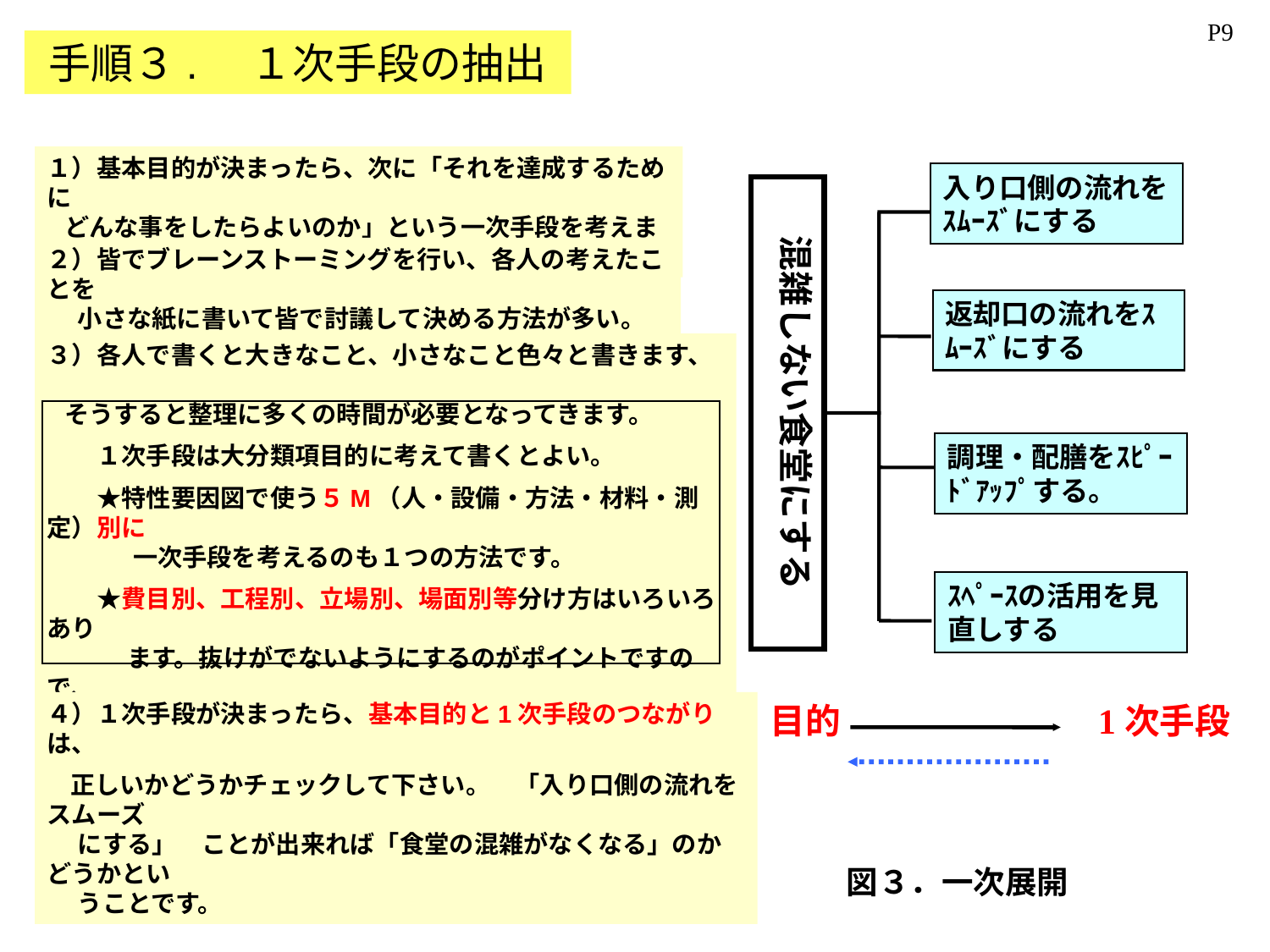

P9
手順３.　１次手段の抽出
１）基本目的が決まったら、次に「それを達成するために
   どんな事をしたらよいのか」という一次手段を考えます。
入り口側の流れをｽﾑｰｽﾞにする
混雑しない食堂にする

返却口の流れをｽﾑｰｽﾞにする

調理・配膳をｽﾋﾟｰﾄﾞｱｯﾌﾟする。

ｽﾍﾟｰｽの活用を見直しする

２）皆でブレーンストーミングを行い、各人の考えたことを
　 小さな紙に書いて皆で討議して決める方法が多い。
３）各人で書くと大きなこと、小さなこと色々と書きます、　
   そうすると整理に多くの時間が必要となってきます。
　　１次手段は大分類項目的に考えて書くとよい。
　　★特性要因図で使う５M（人・設備・方法・材料・測定）別に
　　　  一次手段を考えるのも１つの方法です。
　　★費目別、工程別、立場別、場面別等分け方はいろいろあり
　　　 ます。抜けがでないようにするのがポイントですので、
　　 　「○○を改善する。」⇔　「○○以外を改善する」　
　　　 でもOKです。

４）１次手段が決まったら、基本目的と1次手段のつながりは、
   正しいかどうかチェックして下さい。　「入り口側の流れをスムーズ
　 にする」　ことが出来れば「食堂の混雑がなくなる」のかどうかとい
　 うことです。
目的
1次手段

図３．一次展開